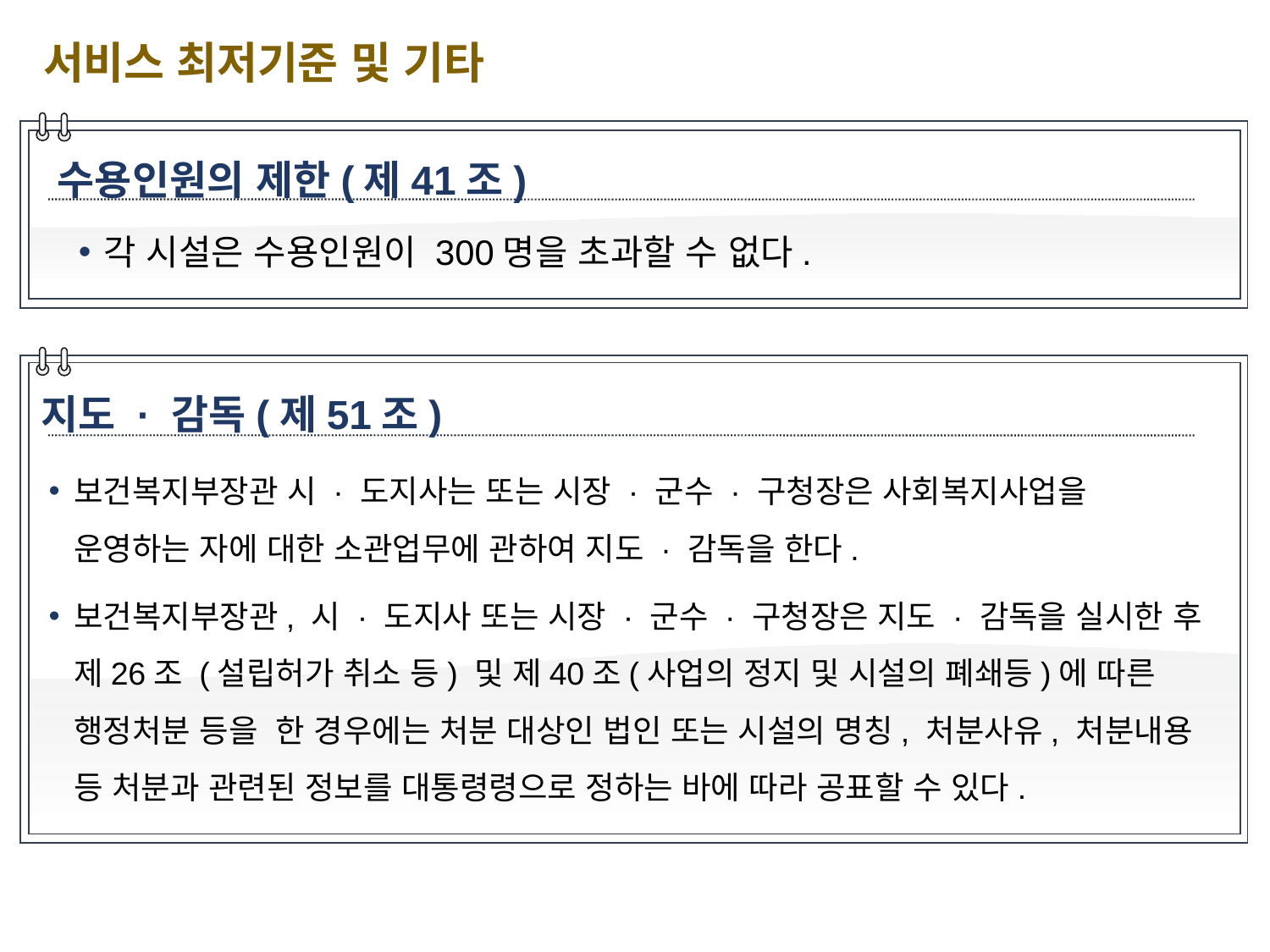

서비스 최저기준 및 기타

수용인원의 제한(제41조)

각 시설은 수용인원이 300명을 초과할 수 없다.

지도 · 감독(제51조)

보건복지부장관 시 · 도지사는 또는 시장 · 군수 · 구청장은 사회복지사업을 운영하는 자에 대한 소관업무에 관하여 지도 · 감독을 한다.
보건복지부장관, 시 · 도지사 또는 시장 · 군수 · 구청장은 지도 · 감독을 실시한 후 제26조 (설립허가 취소 등) 및 제40조(사업의 정지 및 시설의 폐쇄등)에 따른 행정처분 등을  한 경우에는 처분 대상인 법인 또는 시설의 명칭, 처분사유, 처분내용 등 처분과 관련된 정보를 대통령령으로 정하는 바에 따라 공표할 수 있다.